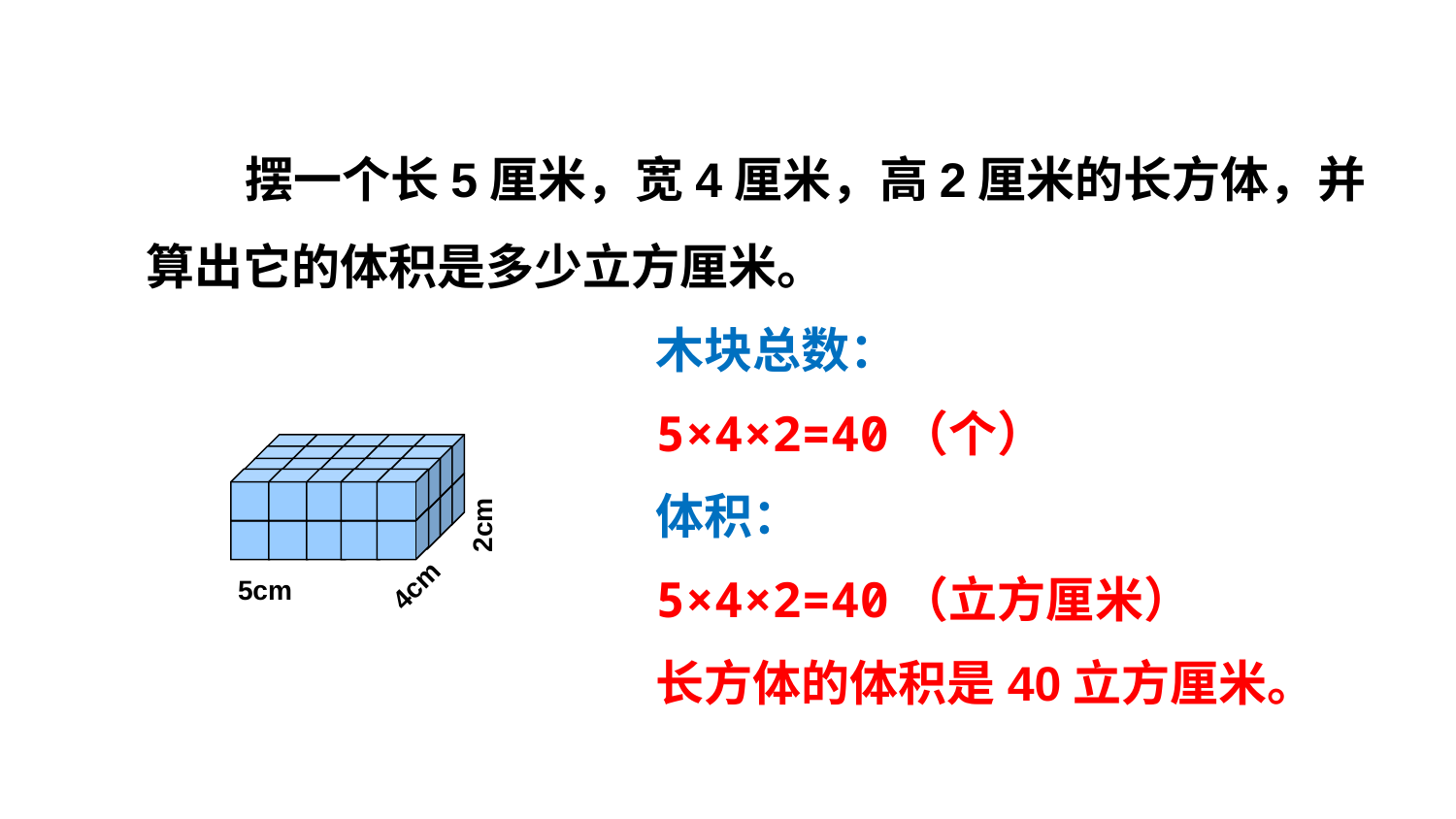

摆一个长5厘米，宽4厘米，高2厘米的长方体，并
算出它的体积是多少立方厘米。
木块总数：
5×4×2=40（个）

2cm

体积：

4cm
5×4×2=40（立方厘米）
5cm
长方体的体积是40立方厘米。